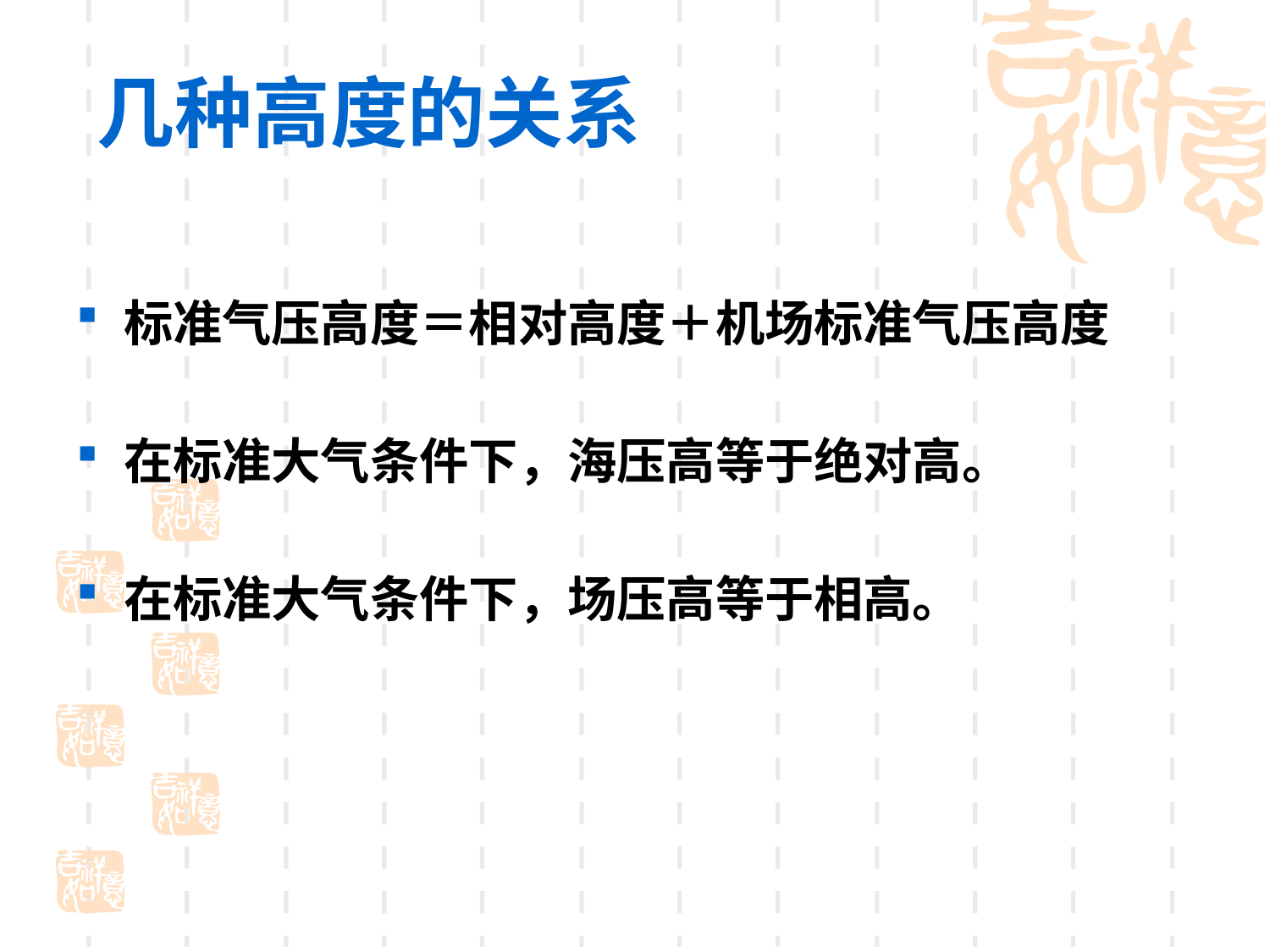

# 几种高度的关系
标准气压高度＝相对高度＋机场标准气压高度

在标准大气条件下，海压高等于绝对高。

在标准大气条件下，场压高等于相高。